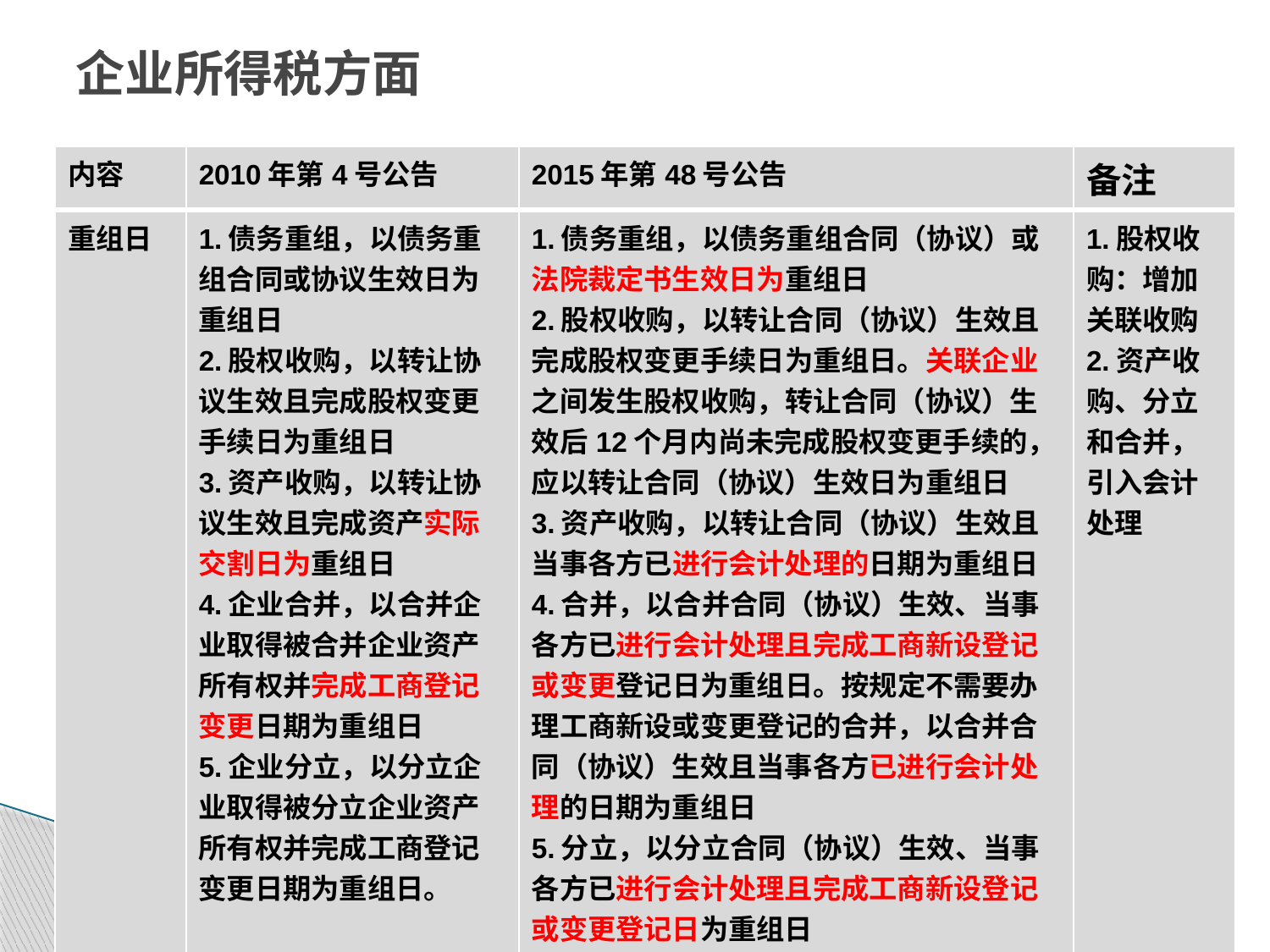

# 企业所得税方面

| 内容 | 2010年第4号公告 | 2015年第48号公告 | 备注 |
| --- | --- | --- | --- |
| 重组日 | 1.债务重组，以债务重组合同或协议生效日为重组日 2.股权收购，以转让协议生效且完成股权变更手续日为重组日 3.资产收购，以转让协议生效且完成资产实际交割日为重组日 4.企业合并，以合并企业取得被合并企业资产所有权并完成工商登记变更日期为重组日 5.企业分立，以分立企业取得被分立企业资产所有权并完成工商登记变更日期为重组日。 | 1.债务重组，以债务重组合同（协议）或法院裁定书生效日为重组日 2.股权收购，以转让合同（协议）生效且完成股权变更手续日为重组日。关联企业之间发生股权收购，转让合同（协议）生效后12个月内尚未完成股权变更手续的，应以转让合同（协议）生效日为重组日 3.资产收购，以转让合同（协议）生效且当事各方已进行会计处理的日期为重组日 4.合并，以合并合同（协议）生效、当事各方已进行会计处理且完成工商新设登记或变更登记日为重组日。按规定不需要办理工商新设或变更登记的合并，以合并合同（协议）生效且当事各方已进行会计处理的日期为重组日 5.分立，以分立合同（协议）生效、当事各方已进行会计处理且完成工商新设登记或变更登记日为重组日 | 1.股权收购：增加关联收购 2.资产收购、分立和合并，引入会计处理 |